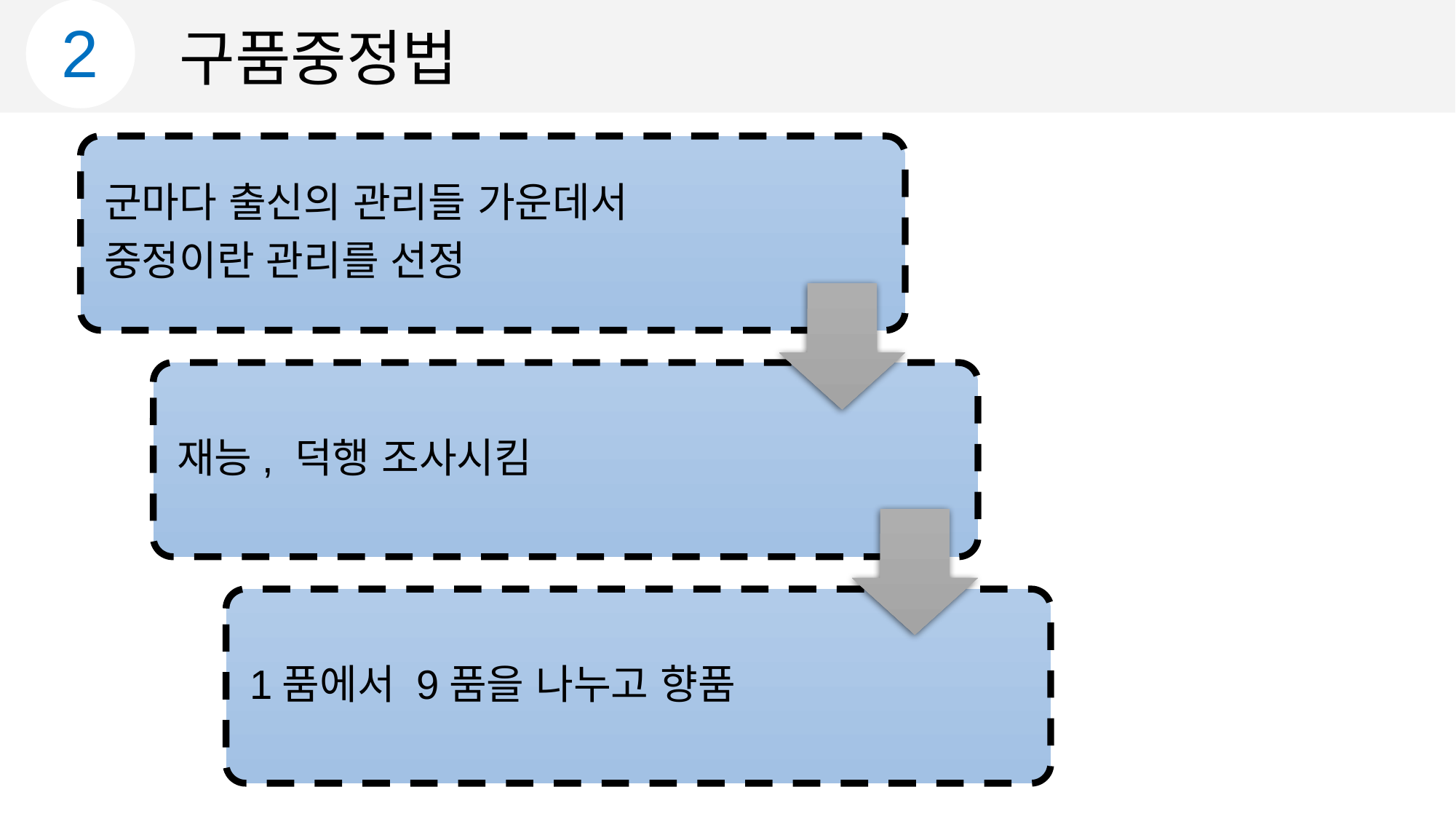

2
구품중정법
군마다 출신의 관리들 가운데서
중정이란 관리를 선정
재능, 덕행 조사시킴
1품에서 9품을 나누고 향품